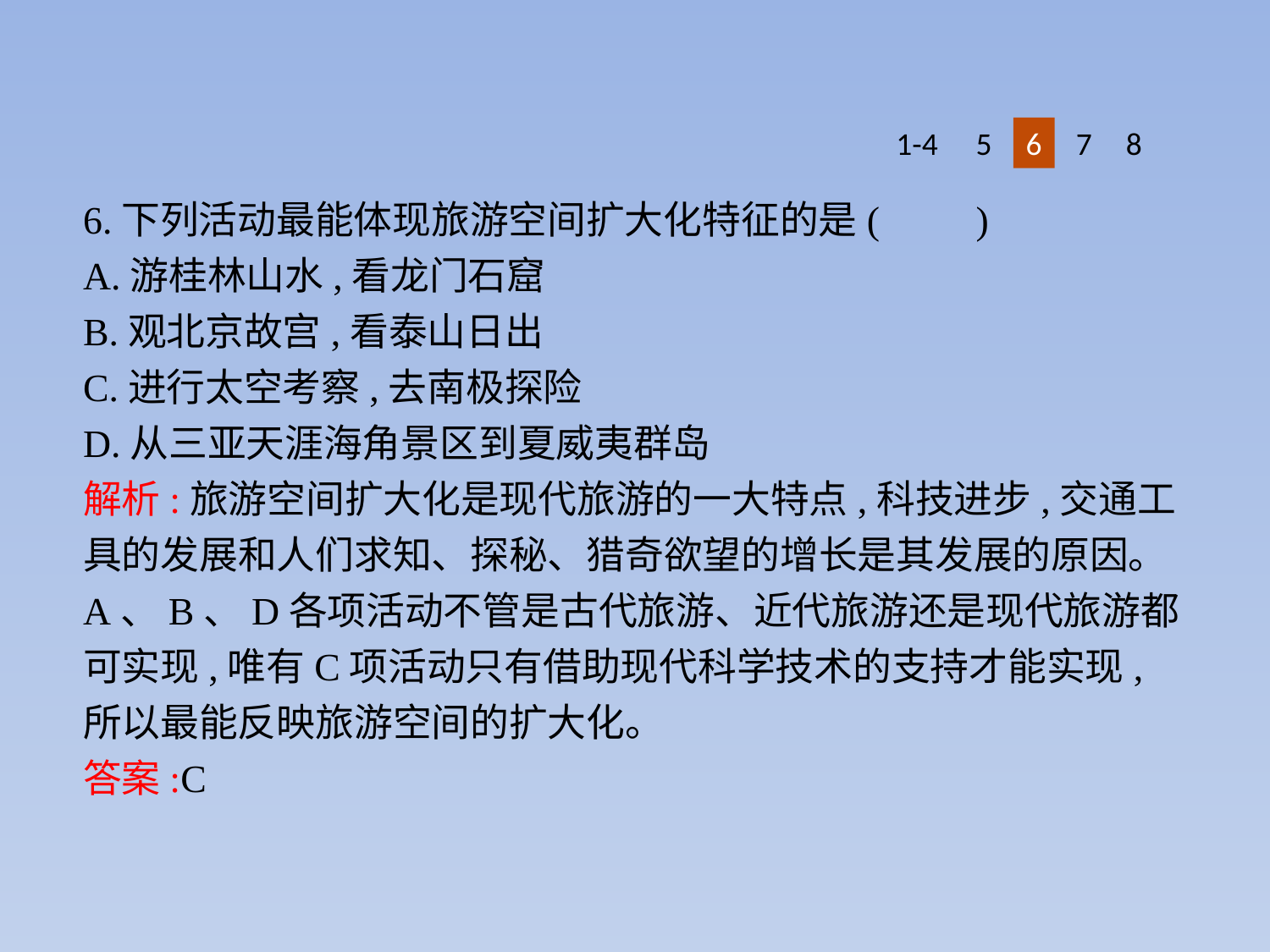

1-4
5
6
7
8
6.下列活动最能体现旅游空间扩大化特征的是(　　)
A.游桂林山水,看龙门石窟
B.观北京故宫,看泰山日出
C.进行太空考察,去南极探险
D.从三亚天涯海角景区到夏威夷群岛
解析:旅游空间扩大化是现代旅游的一大特点,科技进步,交通工具的发展和人们求知、探秘、猎奇欲望的增长是其发展的原因。A、B、D各项活动不管是古代旅游、近代旅游还是现代旅游都可实现,唯有C项活动只有借助现代科学技术的支持才能实现,所以最能反映旅游空间的扩大化。
答案:C